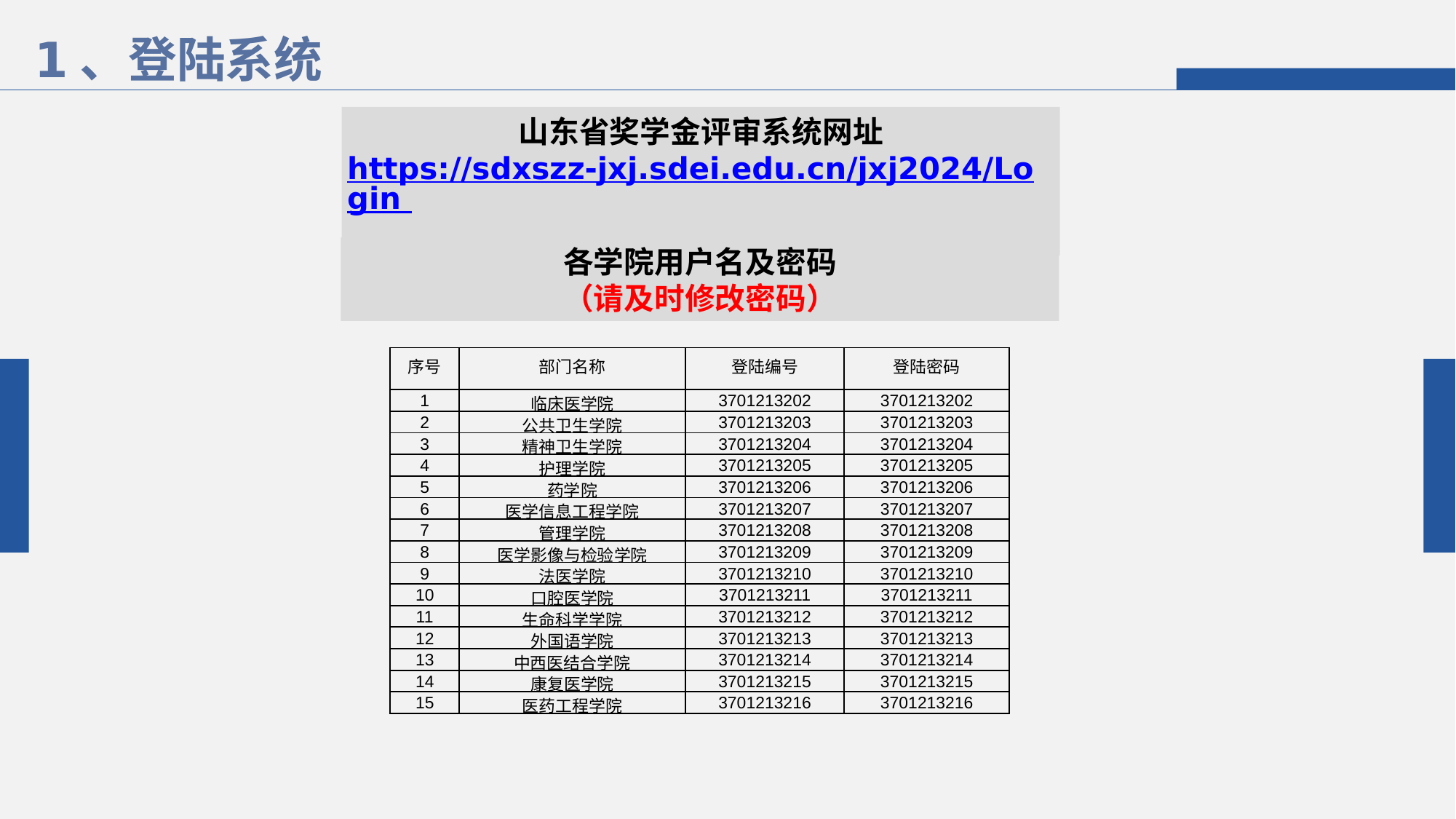

1、登陆系统

山东省奖学金评审系统网址
https://sdxszz-jxj.sdei.edu.cn/jxj2024/Login
各学院用户名及密码
（请及时修改密码）
| 序号 | 部门名称 | 登陆编号 | 登陆密码 |
| --- | --- | --- | --- |
| 1 | 临床医学院 | 3701213202 | 3701213202 |
| 2 | 公共卫生学院 | 3701213203 | 3701213203 |
| 3 | 精神卫生学院 | 3701213204 | 3701213204 |
| 4 | 护理学院 | 3701213205 | 3701213205 |
| 5 | 药学院 | 3701213206 | 3701213206 |
| 6 | 医学信息工程学院 | 3701213207 | 3701213207 |
| 7 | 管理学院 | 3701213208 | 3701213208 |
| 8 | 医学影像与检验学院 | 3701213209 | 3701213209 |
| 9 | 法医学院 | 3701213210 | 3701213210 |
| 10 | 口腔医学院 | 3701213211 | 3701213211 |
| 11 | 生命科学学院 | 3701213212 | 3701213212 |
| 12 | 外国语学院 | 3701213213 | 3701213213 |
| 13 | 中西医结合学院 | 3701213214 | 3701213214 |
| 14 | 康复医学院 | 3701213215 | 3701213215 |
| 15 | 医药工程学院 | 3701213216 | 3701213216 |